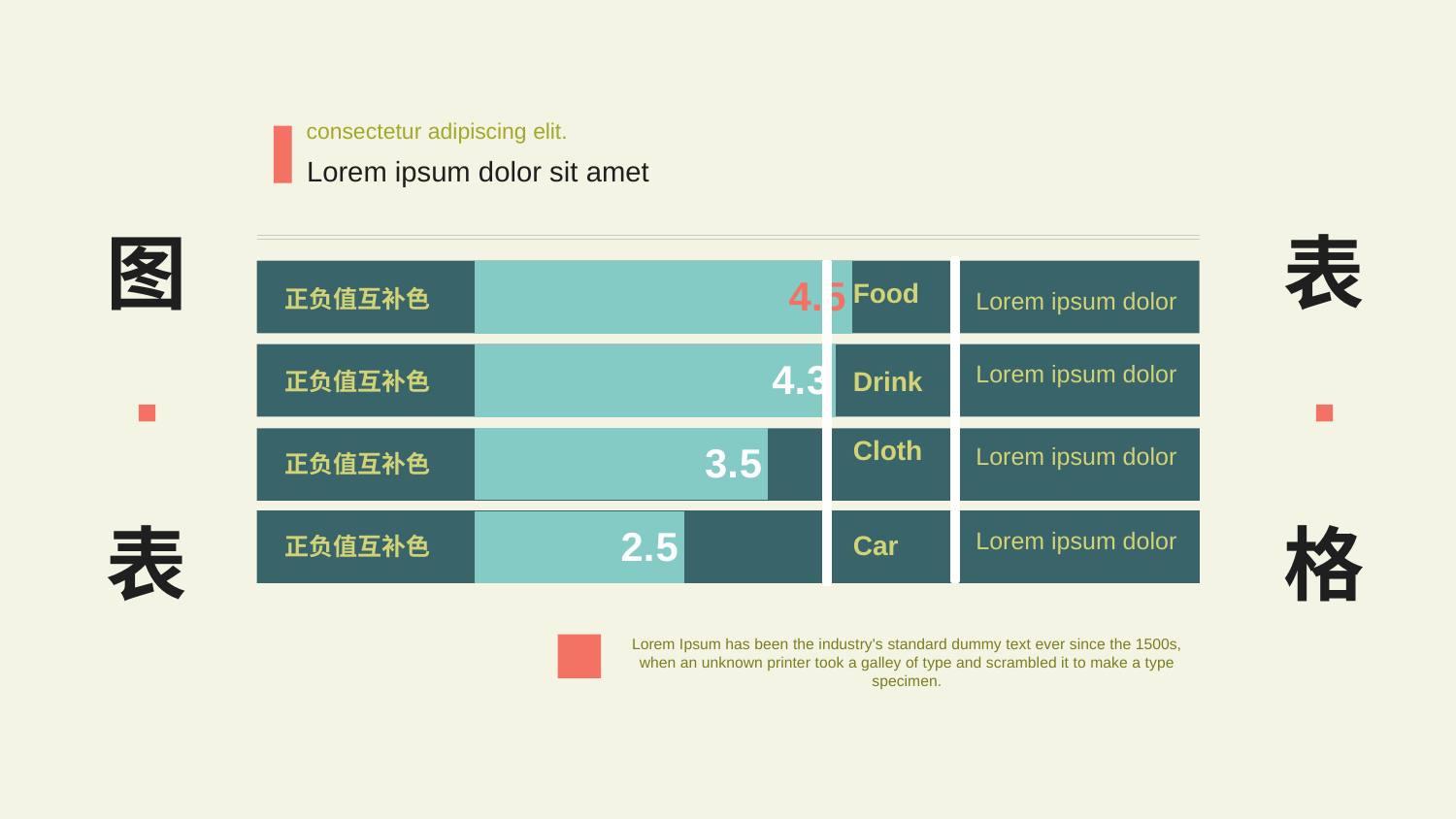

consectetur adipiscing elit.

Lorem ipsum dolor sit amet

### Chart

| Category |  |
|---|---|

Food
正负值互补色
Lorem ipsum dolor

Lorem ipsum dolor
Drink
正负值互补色
Cloth

Lorem ipsum dolor
正负值互补色

Lorem ipsum dolor
Car
正负值互补色
图

表
表

格

Lorem Ipsum has been the industry's standard dummy text ever since the 1500s, when an unknown printer took a galley of type and scrambled it to make a type specimen.